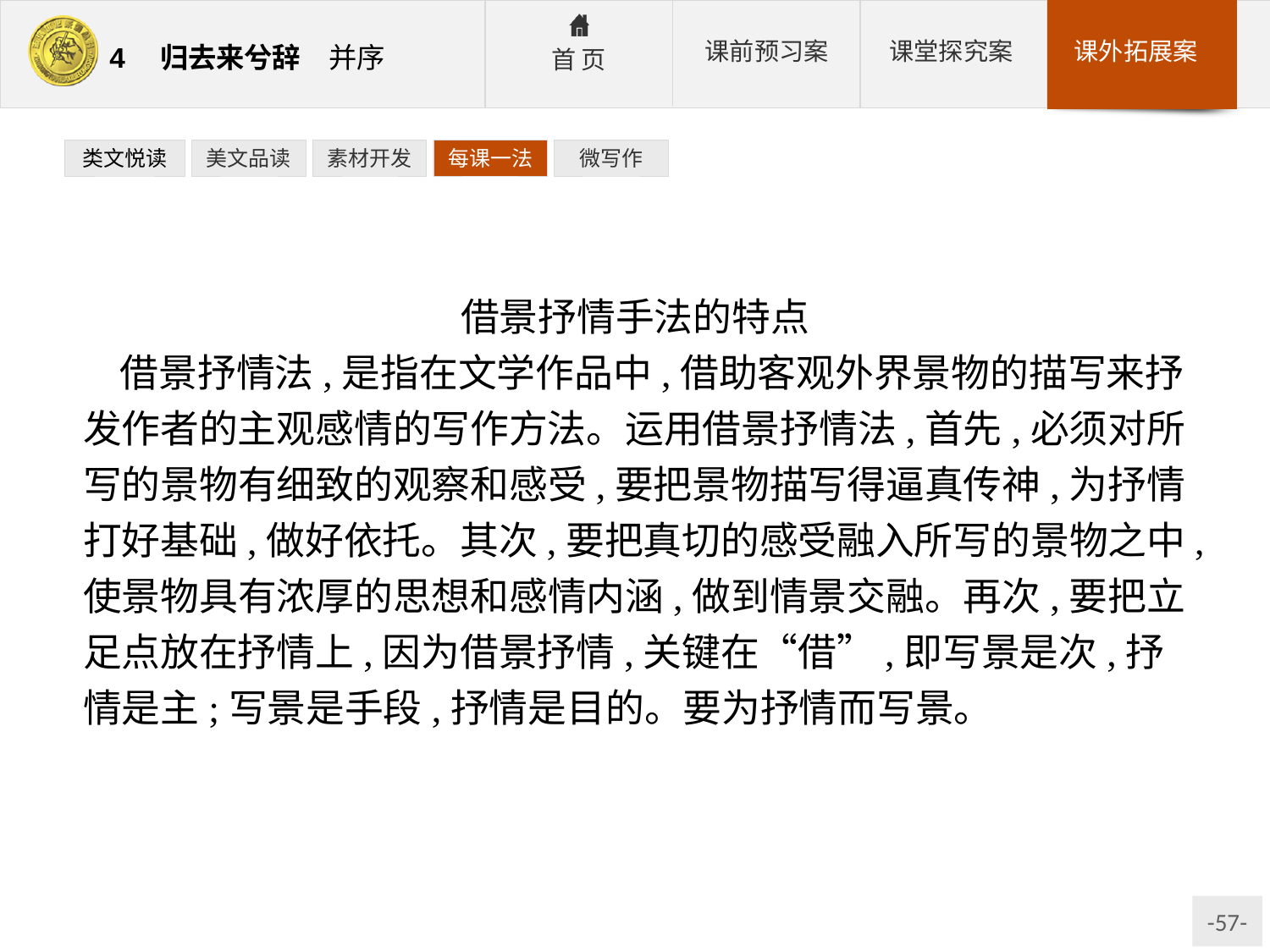

类文悦读
美文品读
素材开发
每课一法
微写作
借景抒情手法的特点
借景抒情法,是指在文学作品中,借助客观外界景物的描写来抒发作者的主观感情的写作方法。运用借景抒情法,首先,必须对所写的景物有细致的观察和感受,要把景物描写得逼真传神,为抒情打好基础,做好依托。其次,要把真切的感受融入所写的景物之中,使景物具有浓厚的思想和感情内涵,做到情景交融。再次,要把立足点放在抒情上,因为借景抒情,关键在“借”,即写景是次,抒情是主;写景是手段,抒情是目的。要为抒情而写景。